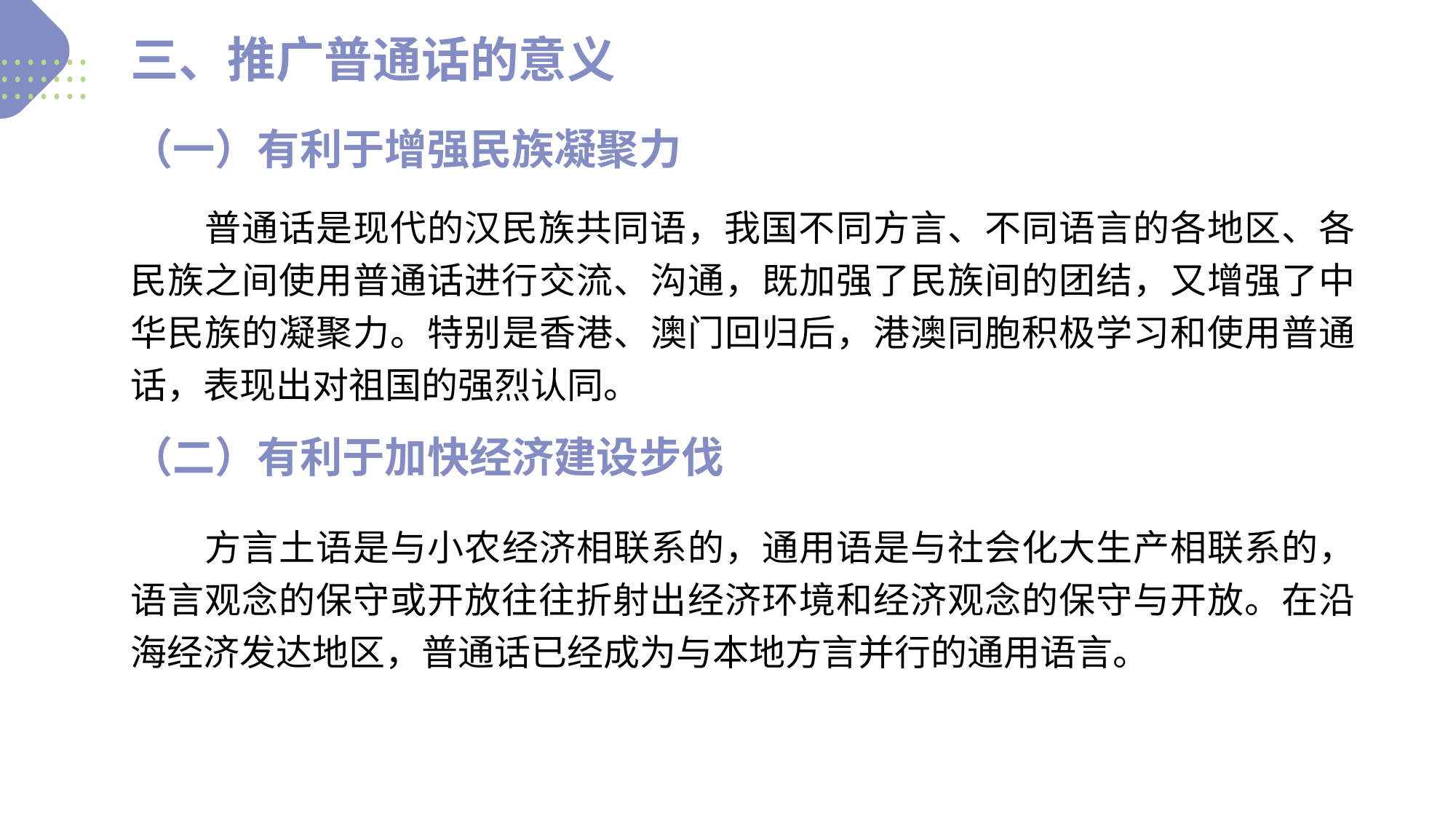

三、推广普通话的意义

（一）有利于增强民族凝聚力
　　普通话是现代的汉民族共同语，我国不同方言、不同语言的各地区、各民族之间使用普通话进行交流、沟通，既加强了民族间的团结，又增强了中华民族的凝聚力。特别是香港、澳门回归后，港澳同胞积极学习和使用普通话，表现出对祖国的强烈认同。
（二）有利于加快经济建设步伐
　　方言土语是与小农经济相联系的，通用语是与社会化大生产相联系的，语言观念的保守或开放往往折射出经济环境和经济观念的保守与开放。在沿海经济发达地区，普通话已经成为与本地方言并行的通用语言。